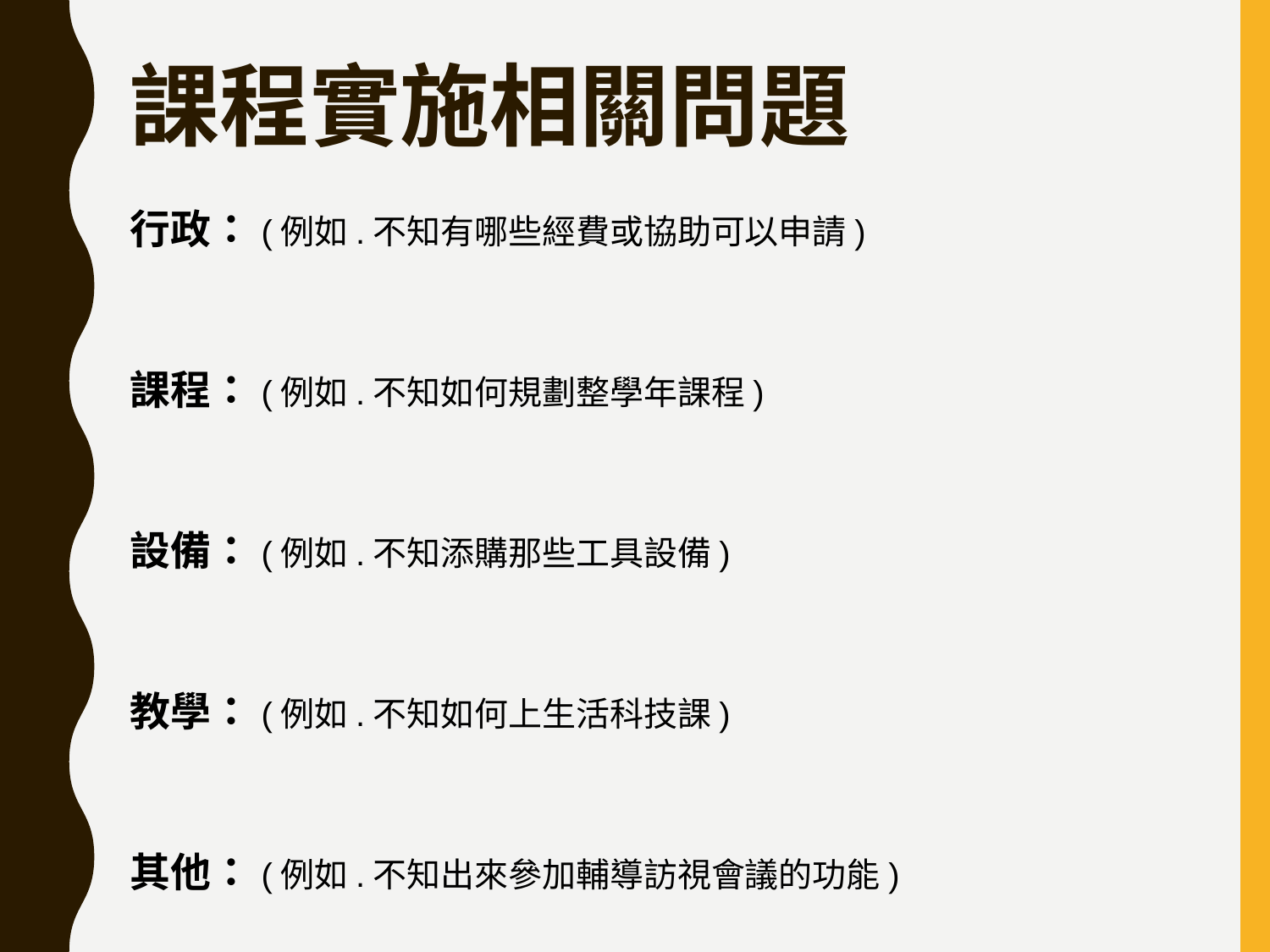

# 課程實施相關問題
行政：(例如.不知有哪些經費或協助可以申請)

課程：(例如.不知如何規劃整學年課程)

設備：(例如.不知添購那些工具設備)

教學：(例如.不知如何上生活科技課)

其他：(例如.不知出來參加輔導訪視會議的功能)